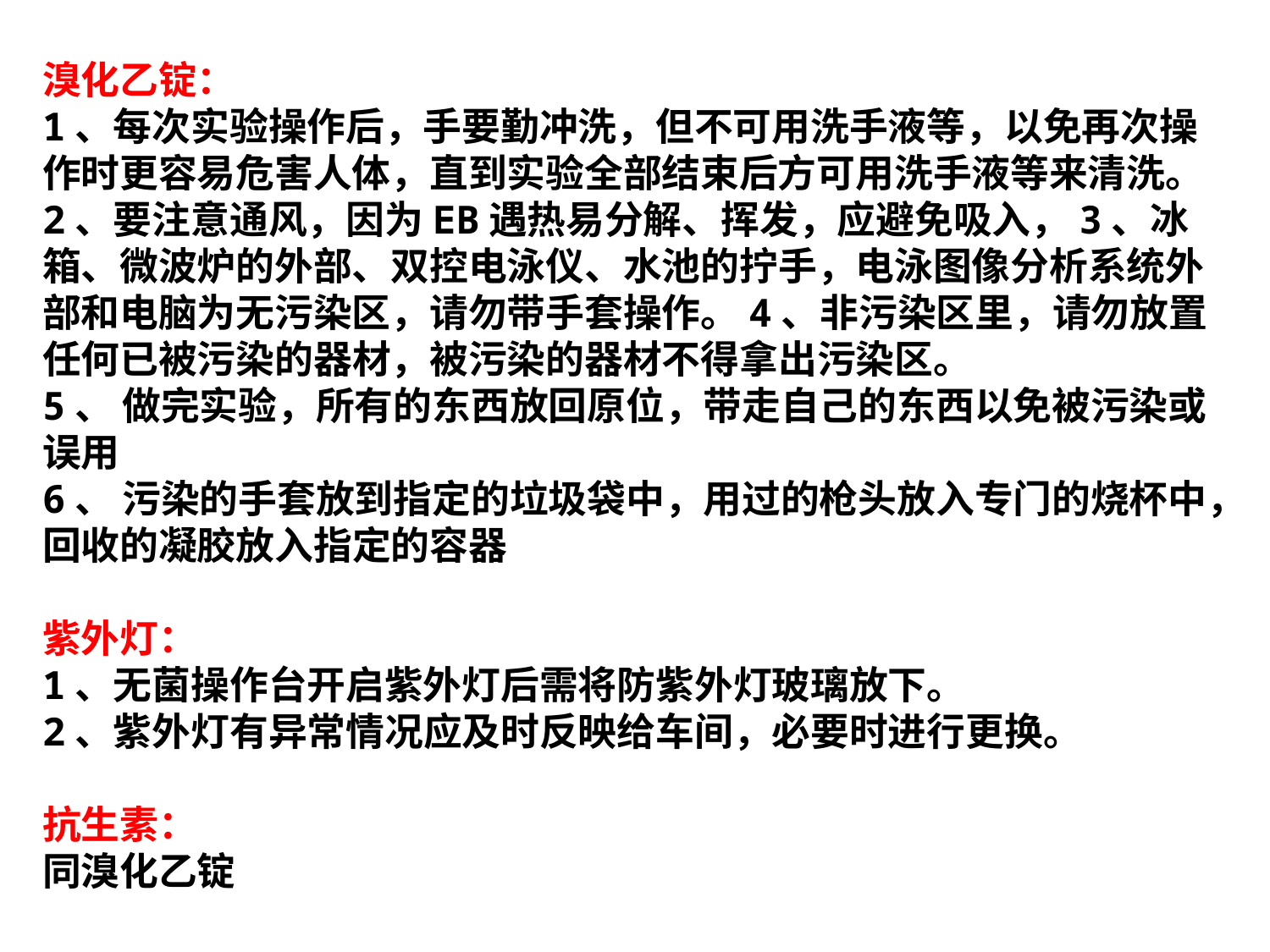

溴化乙锭：
1、每次实验操作后，手要勤冲洗，但不可用洗手液等，以免再次操作时更容易危害人体，直到实验全部结束后方可用洗手液等来清洗。
2、要注意通风，因为EB遇热易分解、挥发，应避免吸入，3、冰箱、微波炉的外部、双控电泳仪、水池的拧手，电泳图像分析系统外部和电脑为无污染区，请勿带手套操作。4、非污染区里，请勿放置任何已被污染的器材，被污染的器材不得拿出污染区。
5、 做完实验，所有的东西放回原位，带走自己的东西以免被污染或误用
6、 污染的手套放到指定的垃圾袋中，用过的枪头放入专门的烧杯中，回收的凝胶放入指定的容器

紫外灯：
1、无菌操作台开启紫外灯后需将防紫外灯玻璃放下。
2、紫外灯有异常情况应及时反映给车间，必要时进行更换。

抗生素：
同溴化乙锭